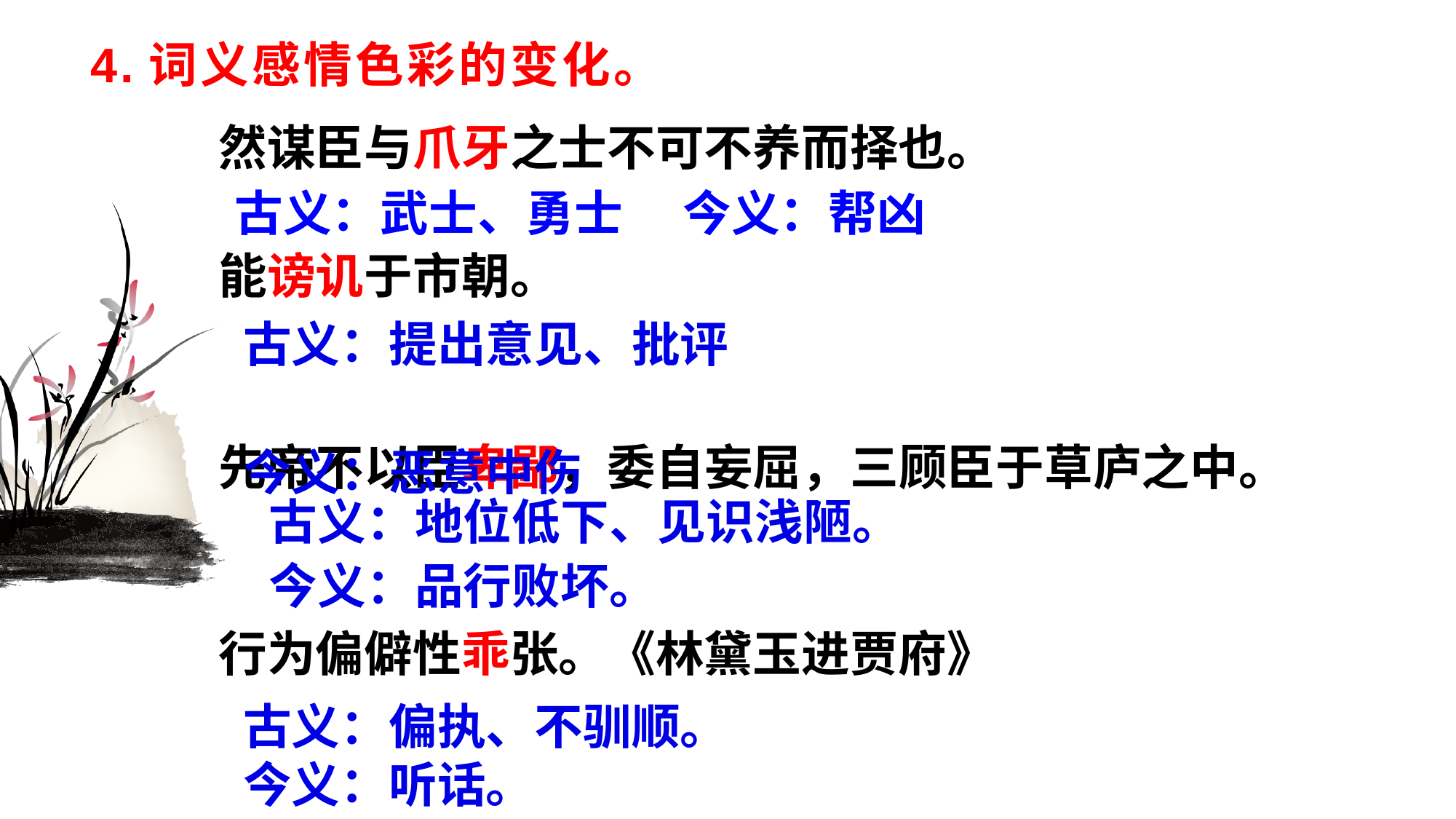

# 4.词义感情色彩的变化。
然谋臣与爪牙之士不可不养而择也。

能谤讥于市朝。

先帝不以臣卑鄙，委自妄屈，三顾臣于草庐之中。

行为偏僻性乖张。《林黛玉进贾府》

古义：武士、勇士　 今义：帮凶
古义：提出意见、批评
今义：恶意中伤
古义：地位低下、见识浅陋。
今义：品行败坏。
古义：偏执、不驯顺。
今义：听话。